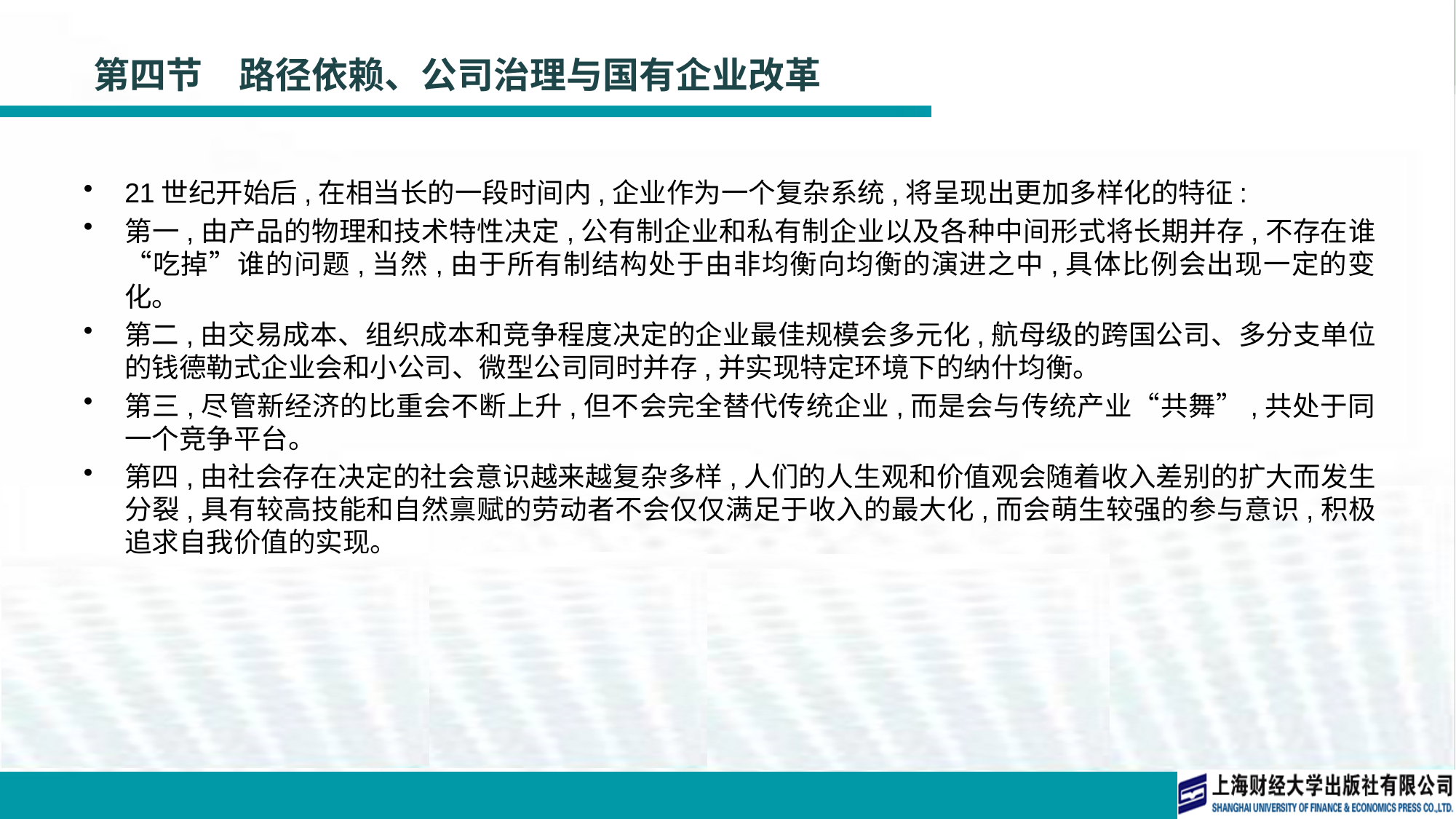

# 第四节　路径依赖、公司治理与国有企业改革
21世纪开始后,在相当长的一段时间内,企业作为一个复杂系统,将呈现出更加多样化的特征:
第一,由产品的物理和技术特性决定,公有制企业和私有制企业以及各种中间形式将长期并存,不存在谁“吃掉”谁的问题,当然,由于所有制结构处于由非均衡向均衡的演进之中,具体比例会出现一定的变化。
第二,由交易成本、组织成本和竞争程度决定的企业最佳规模会多元化,航母级的跨国公司、多分支单位的钱德勒式企业会和小公司、微型公司同时并存,并实现特定环境下的纳什均衡。
第三,尽管新经济的比重会不断上升,但不会完全替代传统企业,而是会与传统产业“共舞”,共处于同一个竞争平台。
第四,由社会存在决定的社会意识越来越复杂多样,人们的人生观和价值观会随着收入差别的扩大而发生分裂,具有较高技能和自然禀赋的劳动者不会仅仅满足于收入的最大化,而会萌生较强的参与意识,积极追求自我价值的实现。